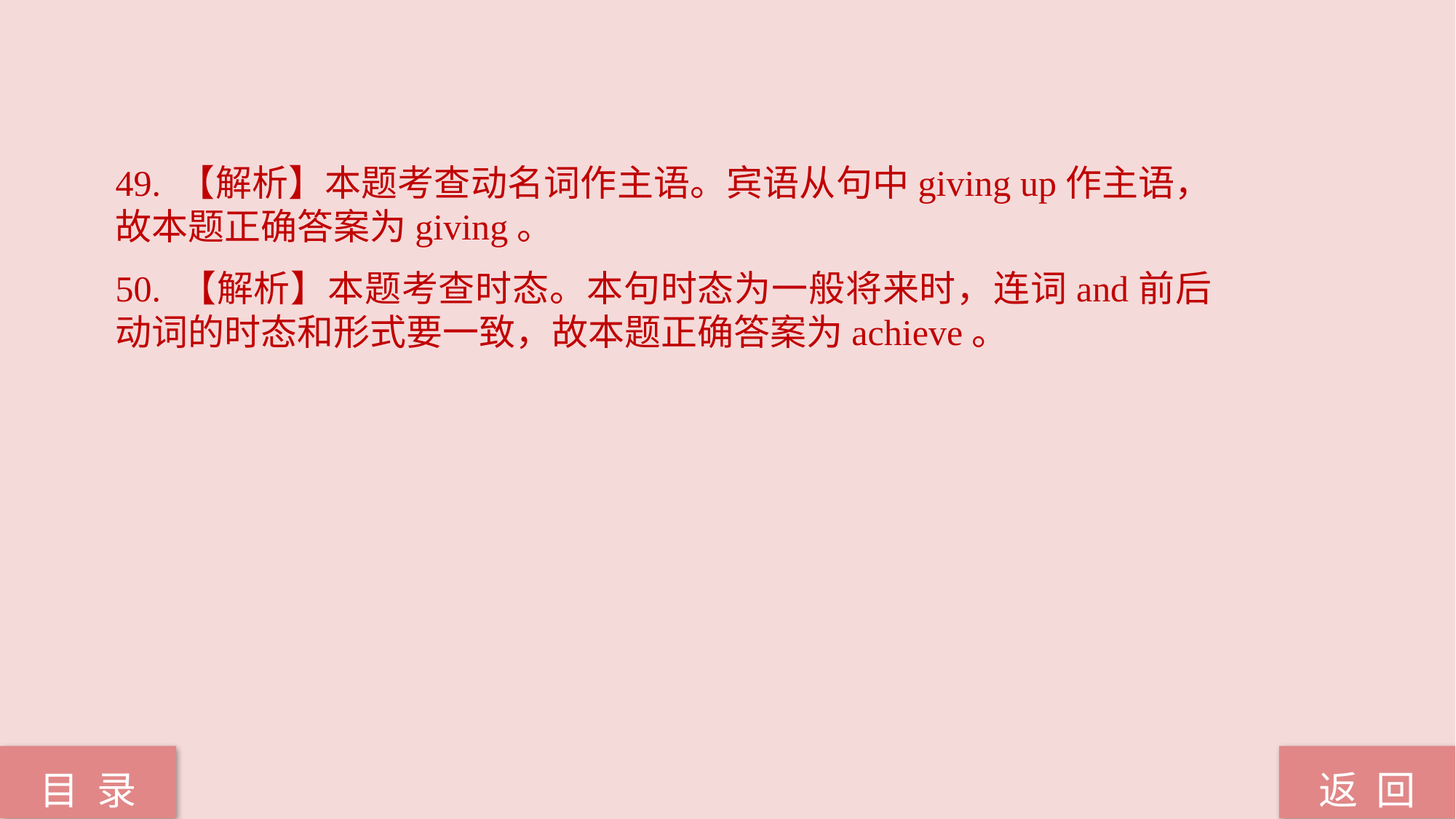

49. 【解析】本题考查动名词作主语。宾语从句中giving up作主语，故本题正确答案为giving。
50. 【解析】本题考查时态。本句时态为一般将来时，连词and前后动词的时态和形式要一致，故本题正确答案为achieve。
返  回